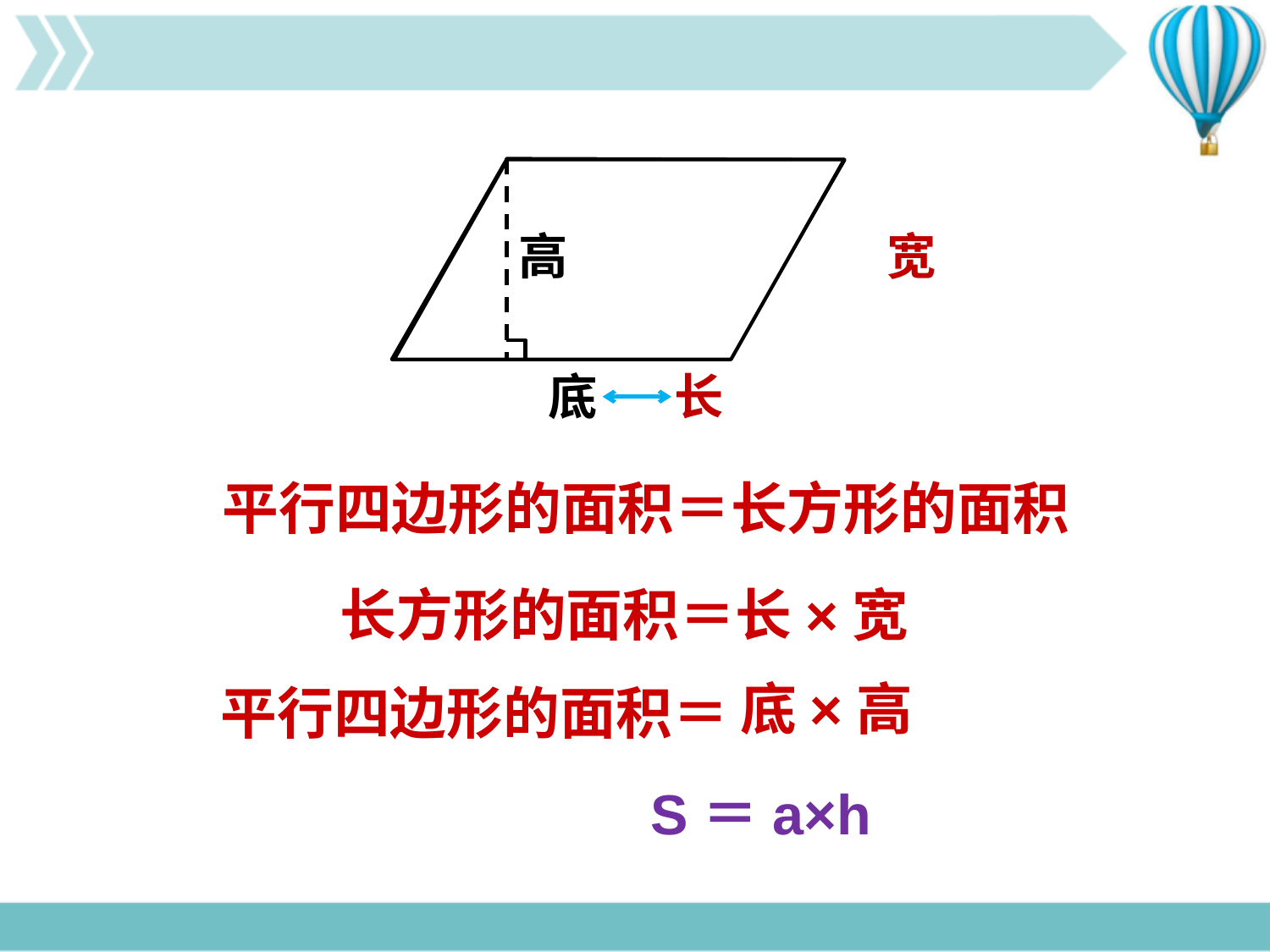

高
宽
底
长
平行四边形的面积＝长方形的面积
长方形的面积＝长×宽
底×高
平行四边形的面积＝
S＝a×h